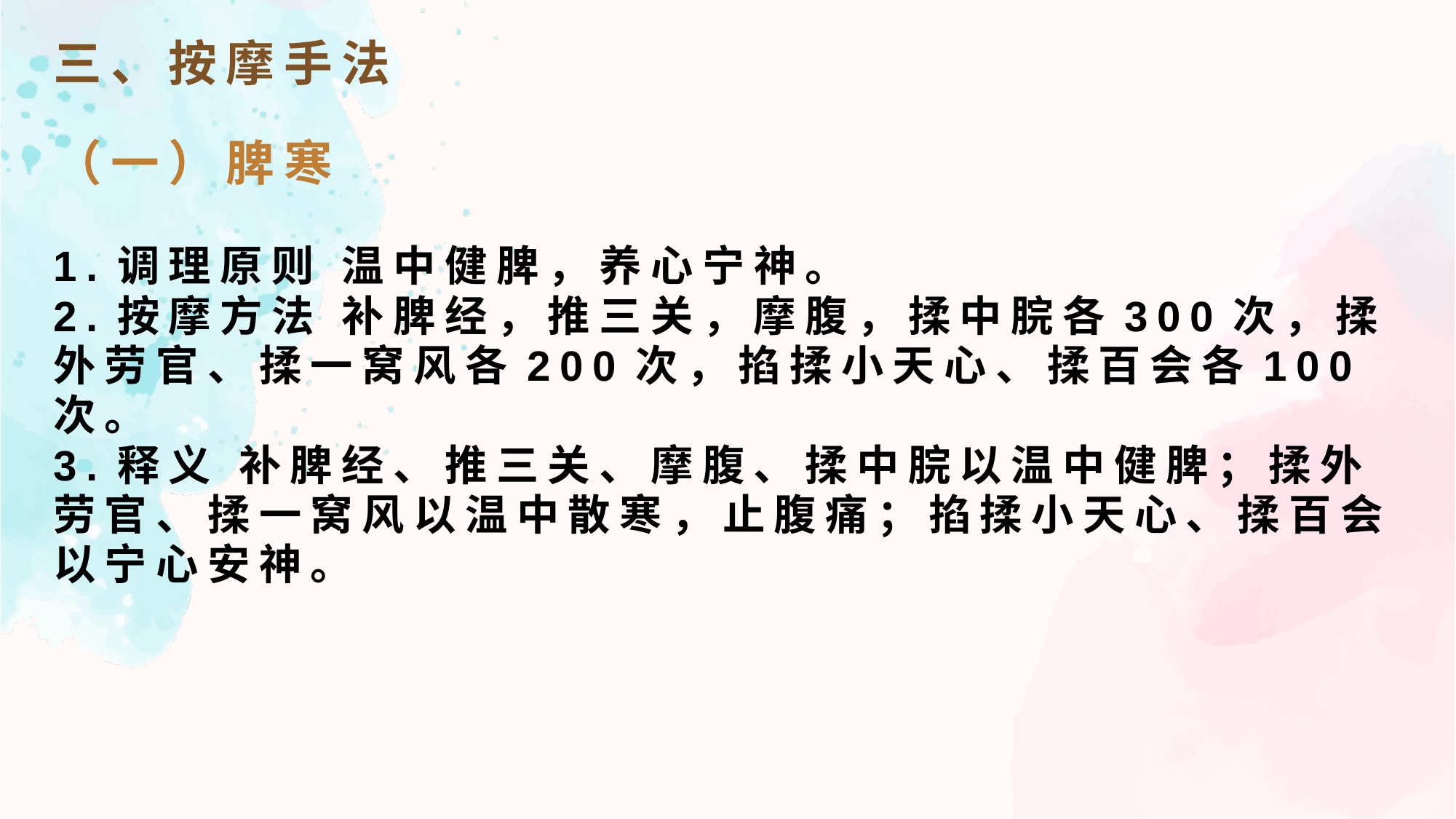

三、按摩手法

（一）脾寒

1.调理原则 温中健脾，养心宁神。
2.按摩方法 补脾经，推三关，摩腹，揉中脘各300次，揉外劳官、揉一窝风各200次，掐揉小天心、揉百会各100次。
3.释义 补脾经、推三关、摩腹、揉中脘以温中健脾；揉外劳官、揉一窝风以温中散寒，止腹痛；掐揉小天心、揉百会以宁心安神。